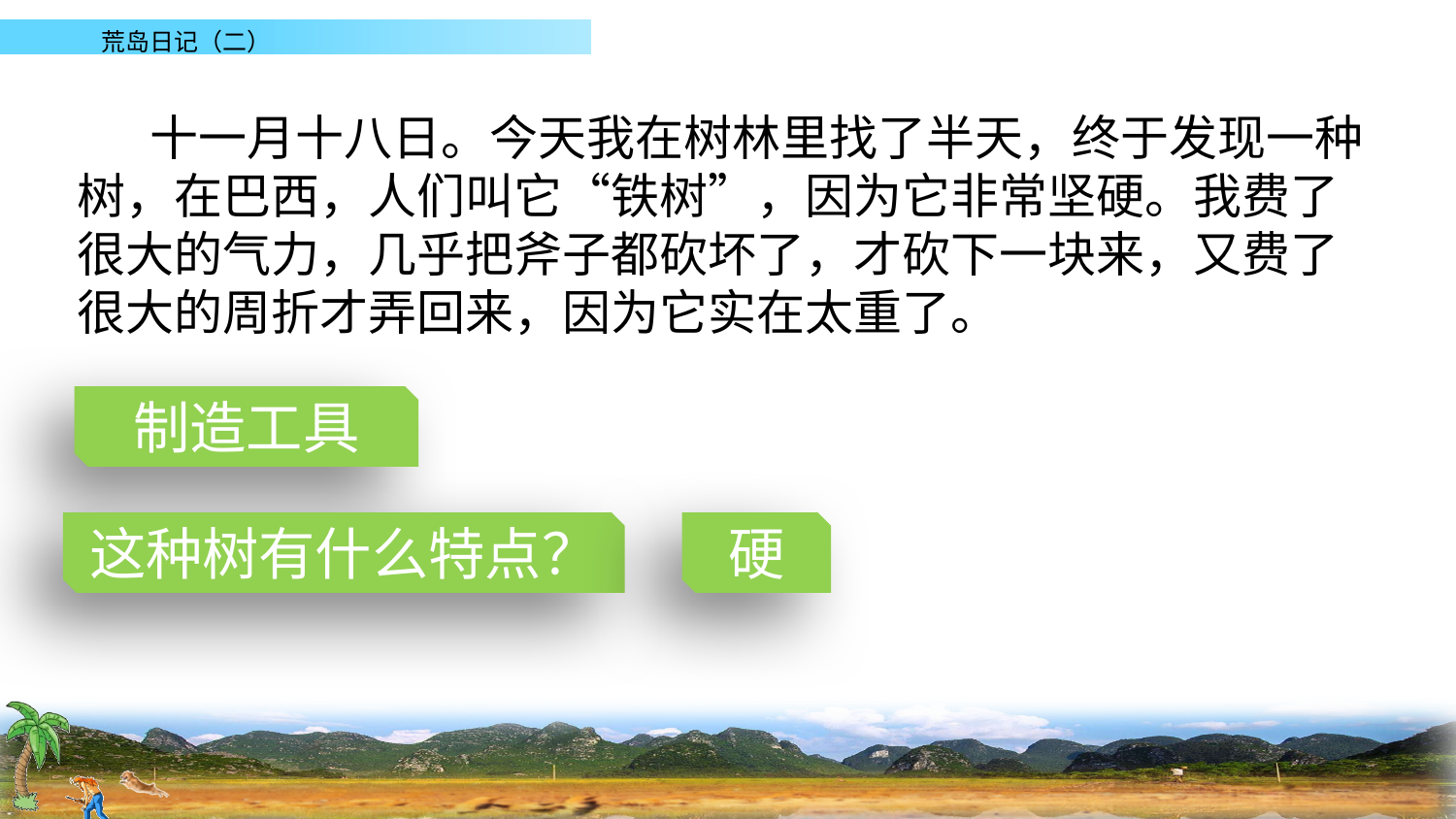

十一月十八日。今天我在树林里找了半天，终于发现一种树，在巴西，人们叫它“铁树”，因为它非常坚硬。我费了很大的气力，几乎把斧子都砍坏了，才砍下一块来，又费了很大的周折才弄回来，因为它实在太重了。
制造工具
这种树有什么特点？
硬